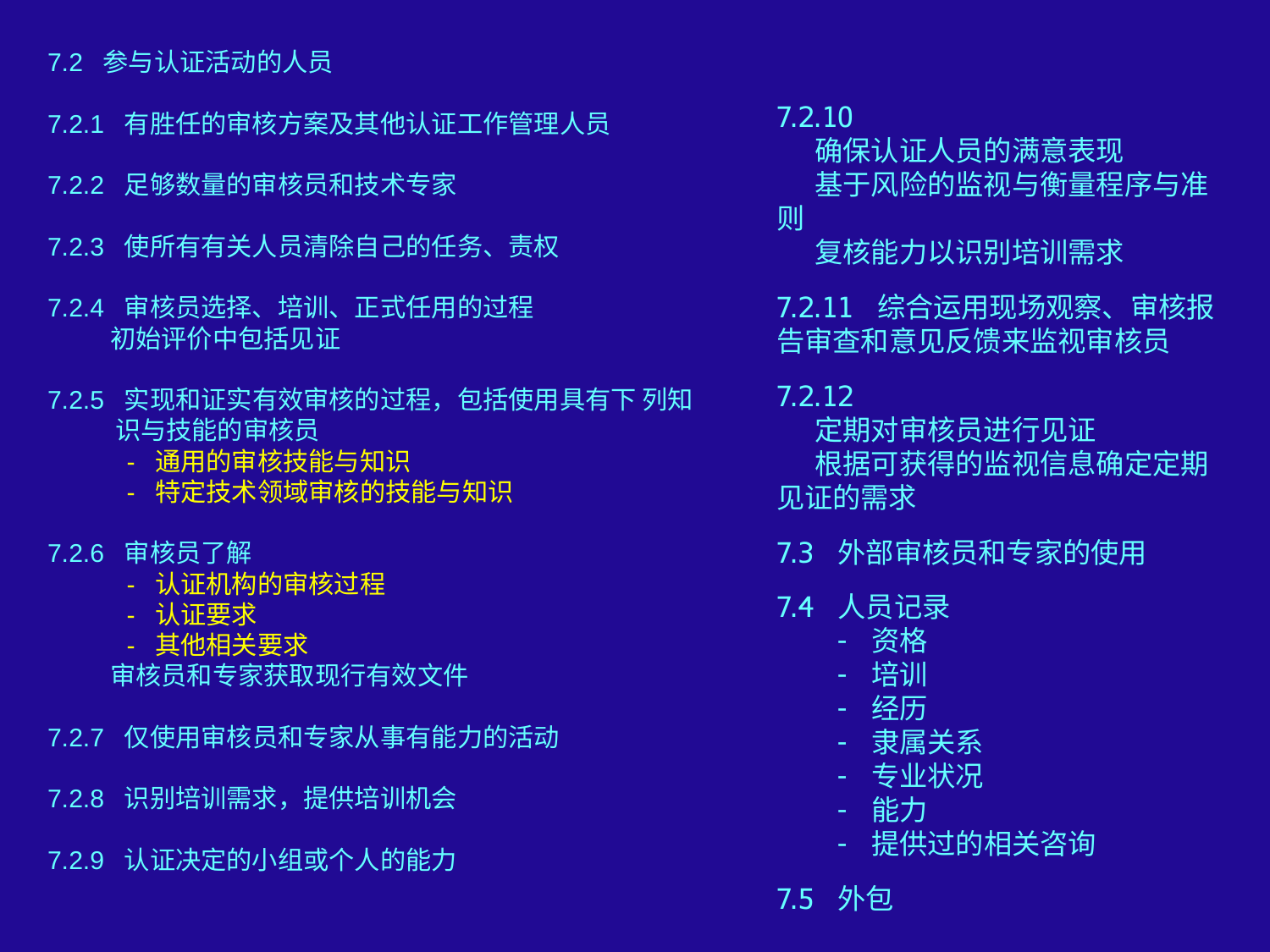

7.2  参与认证活动的人员

7.2.1  有胜任的审核方案及其他认证工作管理人员

7.2.2  足够数量的审核员和技术专家

7.2.3  使所有有关人员清除自己的任务、责权

7.2.4  审核员选择、培训、正式任用的过程
          初始评价中包括见证

7.2.5  实现和证实有效审核的过程，包括使用具有下 列知识与技能的审核员
           -  通用的审核技能与知识
           -  特定技术领域审核的技能与知识

7.2.6  审核员了解
           -  认证机构的审核过程
           -  认证要求
           -  其他相关要求
          审核员和专家获取现行有效文件

7.2.7  仅使用审核员和专家从事有能力的活动

7.2.8  识别培训需求，提供培训机会

7.2.9  认证决定的小组或个人的能力
7.2.10
     确保认证人员的满意表现
     基于风险的监视与衡量程序与准则
     复核能力以识别培训需求

7.2.11  综合运用现场观察、审核报告审查和意见反馈来监视审核员

7.2.12
     定期对审核员进行见证
     根据可获得的监视信息确定定期见证的需求

7.3  外部审核员和专家的使用

7.4  人员记录
       -  资格
       -  培训
       -  经历
       -  隶属关系
       -  专业状况
       -  能力
       -  提供过的相关咨询

7.5  外包